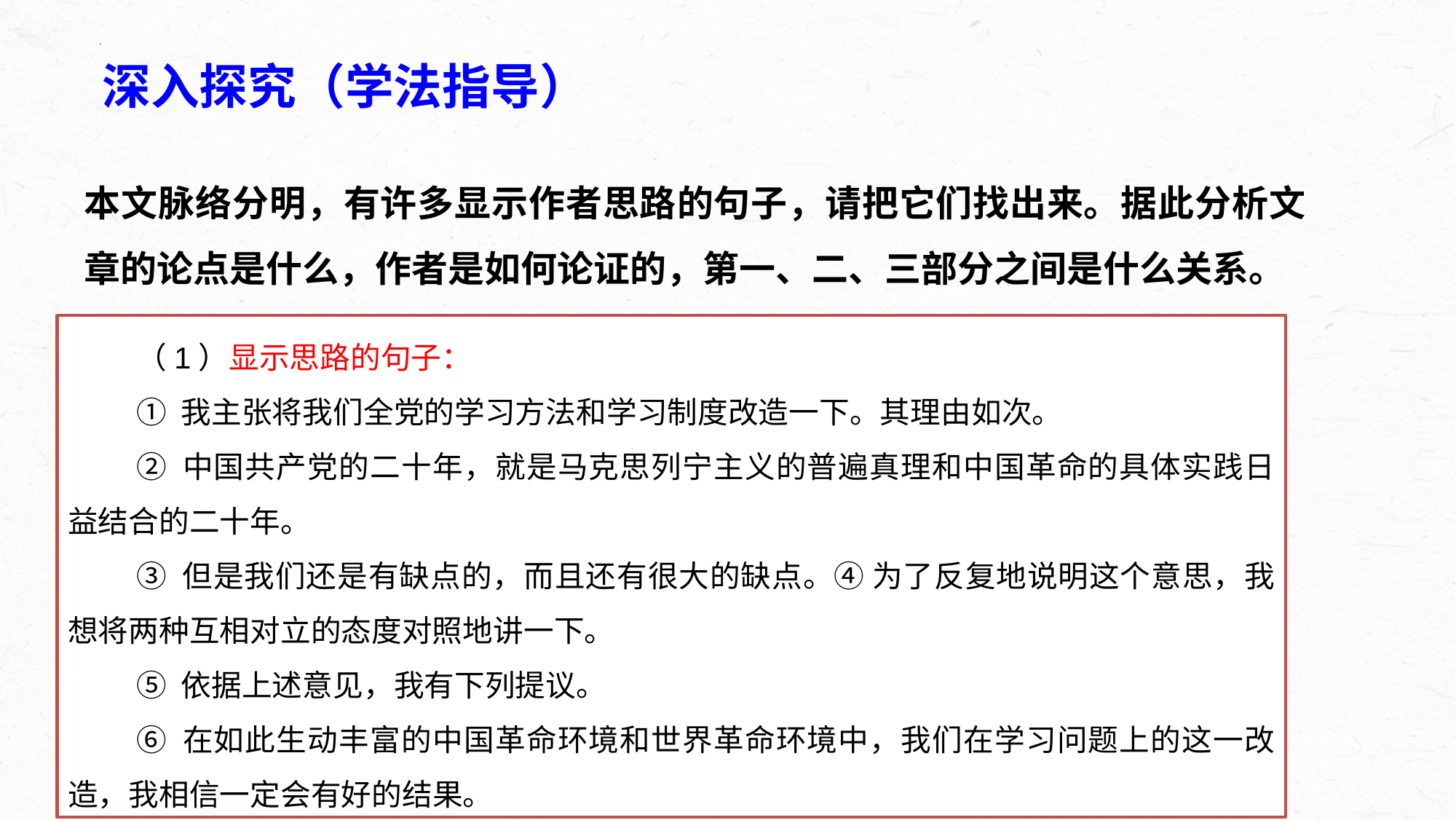

深入探究（学法指导）

本文脉络分明，有许多显示作者思路的句子，请把它们找出来。据此分析文章的论点是什么，作者是如何论证的，第一、二、三部分之间是什么关系。
（1）显示思路的句子：
① 我主张将我们全党的学习方法和学习制度改造一下。其理由如次。
② 中国共产党的二十年，就是马克思列宁主义的普遍真理和中国革命的具体实践日益结合的二十年。
③ 但是我们还是有缺点的，而且还有很大的缺点。④ 为了反复地说明这个意思，我想将两种互相对立的态度对照地讲一下。
⑤ 依据上述意见，我有下列提议。
⑥ 在如此生动丰富的中国革命环境和世界革命环境中，我们在学习问题上的这一改造，我相信一定会有好的结果。